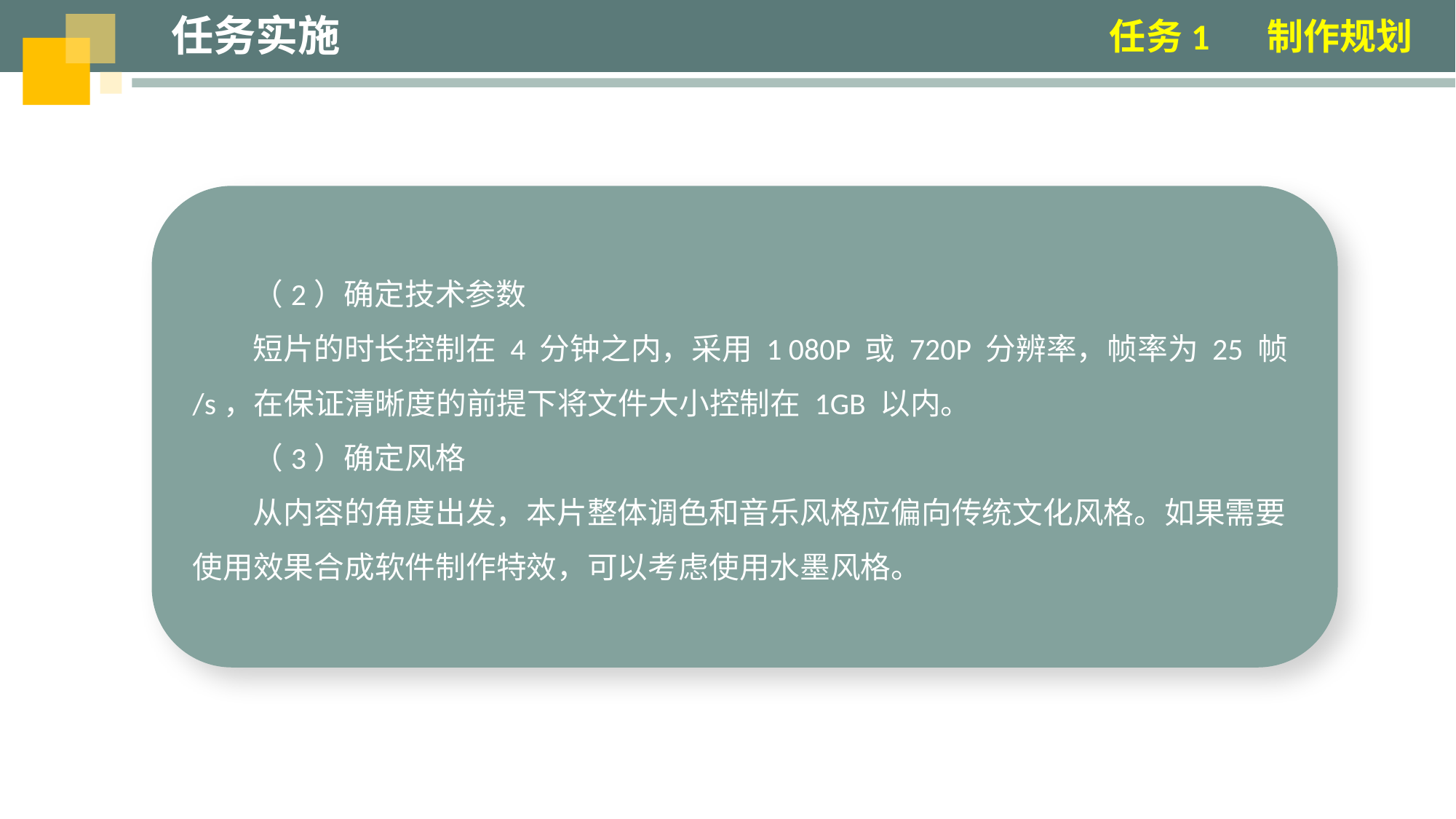

任务实施

任务1      制作规划

（2）确定技术参数
短片的时长控制在 4 分钟之内，采用 1 080P 或 720P 分辨率，帧率为 25 帧 /s，在保证清晰度的前提下将文件大小控制在 1GB 以内。
（3）确定风格
从内容的角度出发，本片整体调色和音乐风格应偏向传统文化风格。如果需要使用效果合成软件制作特效，可以考虑使用水墨风格。